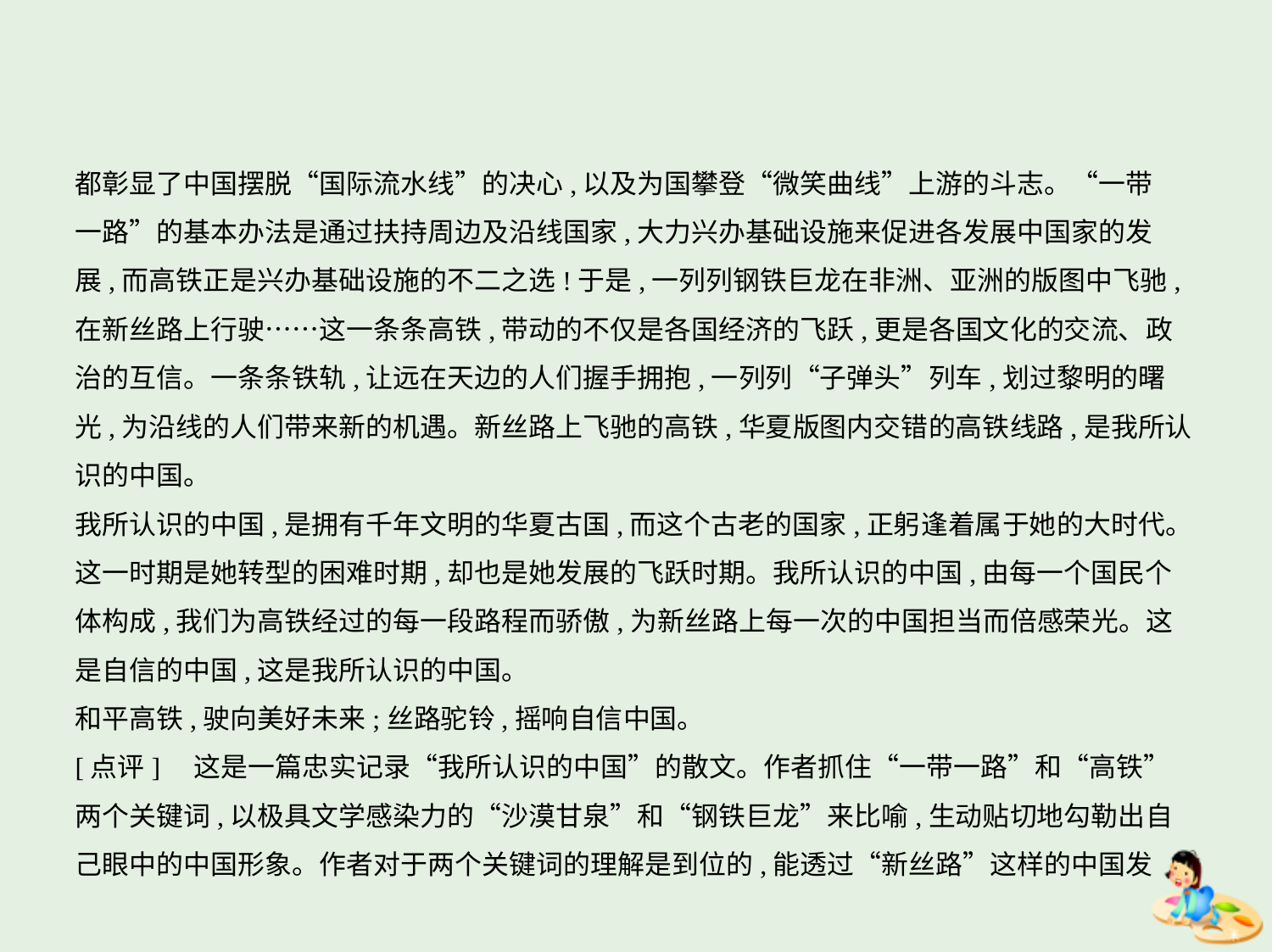

都彰显了中国摆脱“国际流水线”的决心,以及为国攀登“微笑曲线”上游的斗志。“一带
一路”的基本办法是通过扶持周边及沿线国家,大力兴办基础设施来促进各发展中国家的发
展,而高铁正是兴办基础设施的不二之选!于是,一列列钢铁巨龙在非洲、亚洲的版图中飞驰,
在新丝路上行驶……这一条条高铁,带动的不仅是各国经济的飞跃,更是各国文化的交流、政
治的互信。一条条铁轨,让远在天边的人们握手拥抱,一列列“子弹头”列车,划过黎明的曙
光,为沿线的人们带来新的机遇。新丝路上飞驰的高铁,华夏版图内交错的高铁线路,是我所认
识的中国。
我所认识的中国,是拥有千年文明的华夏古国,而这个古老的国家,正躬逢着属于她的大时代。
这一时期是她转型的困难时期,却也是她发展的飞跃时期。我所认识的中国,由每一个国民个
体构成,我们为高铁经过的每一段路程而骄傲,为新丝路上每一次的中国担当而倍感荣光。这
是自信的中国,这是我所认识的中国。
和平高铁,驶向美好未来;丝路驼铃,摇响自信中国。
[点评]　这是一篇忠实记录“我所认识的中国”的散文。作者抓住“一带一路”和“高铁”
两个关键词,以极具文学感染力的“沙漠甘泉”和“钢铁巨龙”来比喻,生动贴切地勾勒出自
己眼中的中国形象。作者对于两个关键词的理解是到位的,能透过“新丝路”这样的中国发